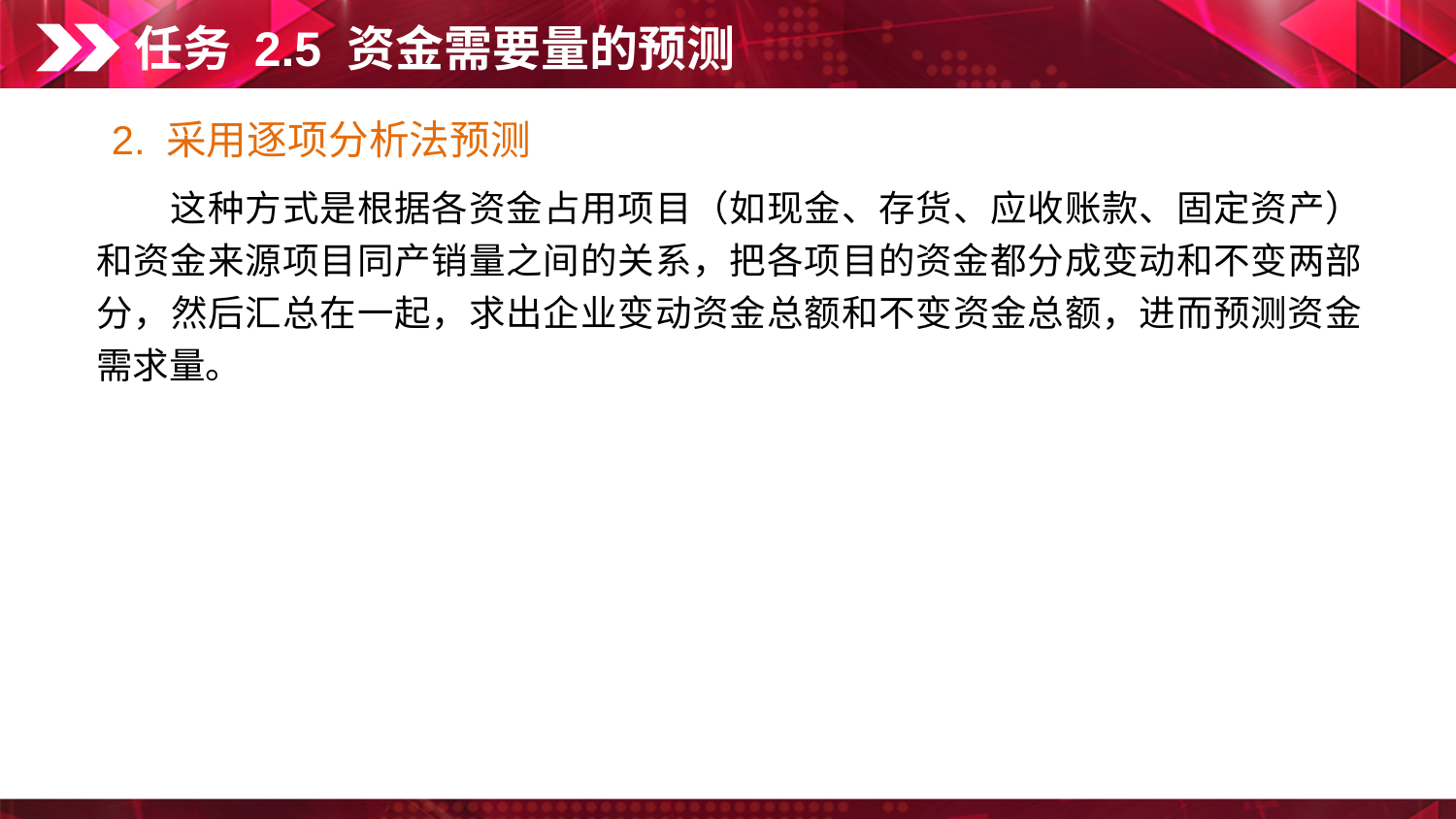

任务 2.5 资金需要量的预测

2. 采用逐项分析法预测
　　这种方式是根据各资金占用项目（如现金、存货、应收账款、固定资产）和资金来源项目同产销量之间的关系，把各项目的资金都分成变动和不变两部分，然后汇总在一起，求出企业变动资金总额和不变资金总额，进而预测资金需求量。